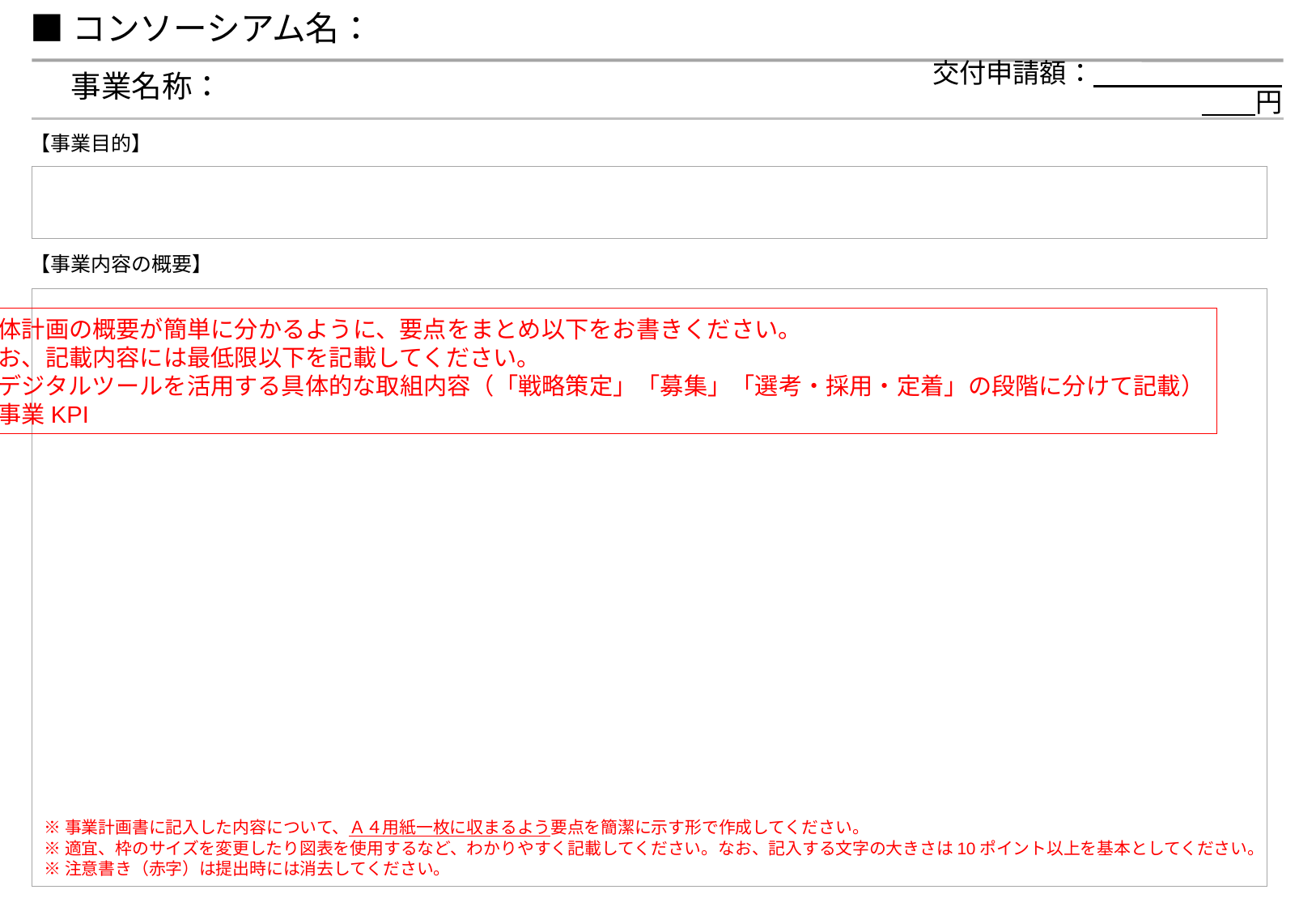

■コンソーシアム名：
事業名称：
交付申請額：　　　　　　　　　円
【事業目的】

【事業内容の概要】

全体計画の概要が簡単に分かるように、要点をまとめ以下をお書きください。
なお、記載内容には最低限以下を記載してください。
・デジタルツールを活用する具体的な取組内容（「戦略策定」「募集」「選考・採用・定着」の段階に分けて記載）
・事業KPI
※事業計画書に記入した内容について、Ａ４用紙一枚に収まるよう要点を簡潔に示す形で作成してください。
※適宜、枠のサイズを変更したり図表を使用するなど、わかりやすく記載してください。なお、記入する文字の大きさは10ポイント以上を基本としてください。
※注意書き（赤字）は提出時には消去してください。